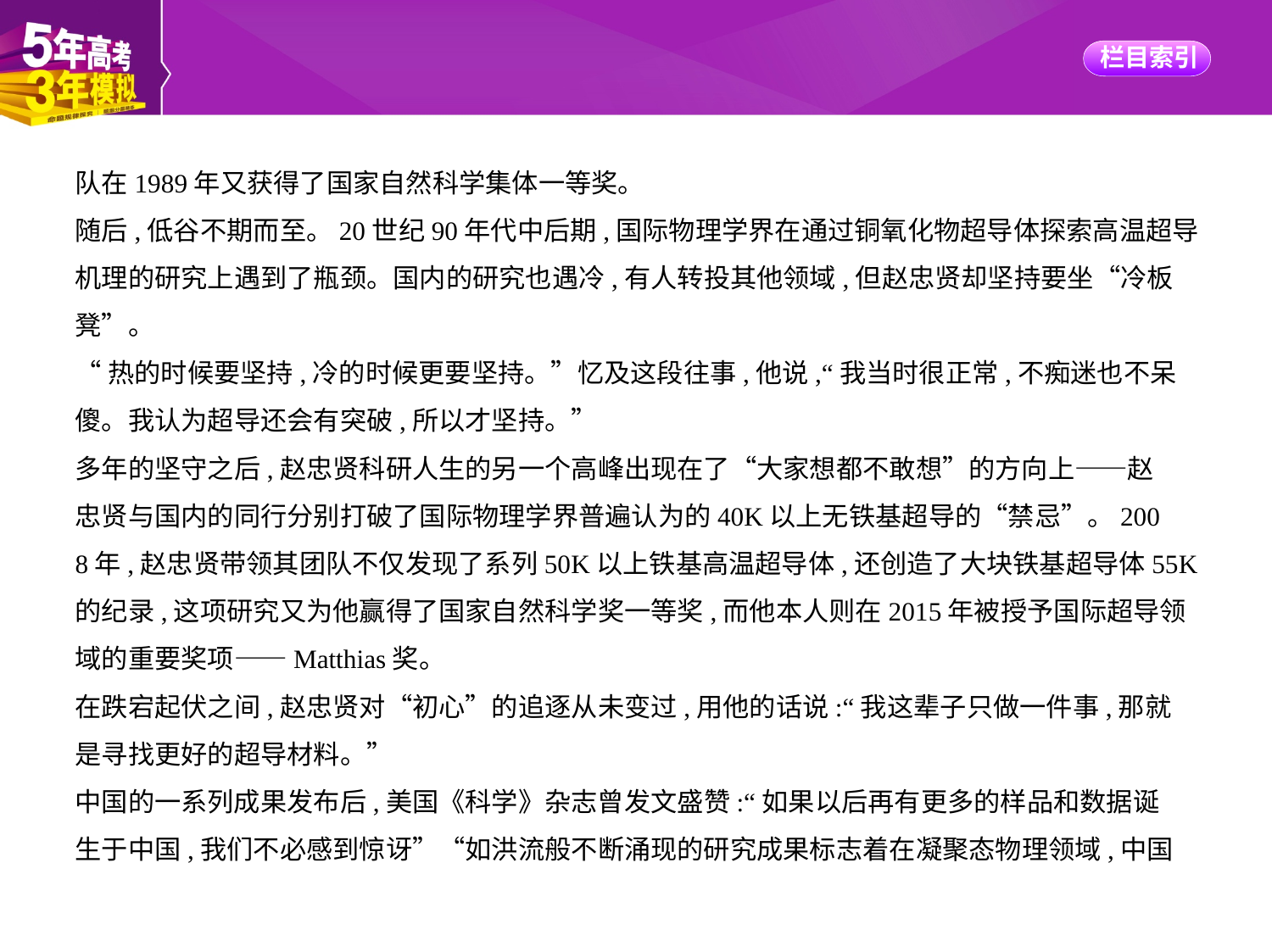

队在1989年又获得了国家自然科学集体一等奖。
随后,低谷不期而至。20世纪90年代中后期,国际物理学界在通过铜氧化物超导体探索高温超导
机理的研究上遇到了瓶颈。国内的研究也遇冷,有人转投其他领域,但赵忠贤却坚持要坐“冷板
凳”。
“热的时候要坚持,冷的时候更要坚持。”忆及这段往事,他说,“我当时很正常,不痴迷也不呆
傻。我认为超导还会有突破,所以才坚持。”
多年的坚守之后,赵忠贤科研人生的另一个高峰出现在了“大家想都不敢想”的方向上——赵
忠贤与国内的同行分别打破了国际物理学界普遍认为的40K以上无铁基超导的“禁忌”。200
8年,赵忠贤带领其团队不仅发现了系列50K以上铁基高温超导体,还创造了大块铁基超导体55K
的纪录,这项研究又为他赢得了国家自然科学奖一等奖,而他本人则在2015年被授予国际超导领
域的重要奖项——Matthias奖。
在跌宕起伏之间,赵忠贤对“初心”的追逐从未变过,用他的话说:“我这辈子只做一件事,那就
是寻找更好的超导材料。”
中国的一系列成果发布后,美国《科学》杂志曾发文盛赞:“如果以后再有更多的样品和数据诞
生于中国,我们不必感到惊讶”“如洪流般不断涌现的研究成果标志着在凝聚态物理领域,中国